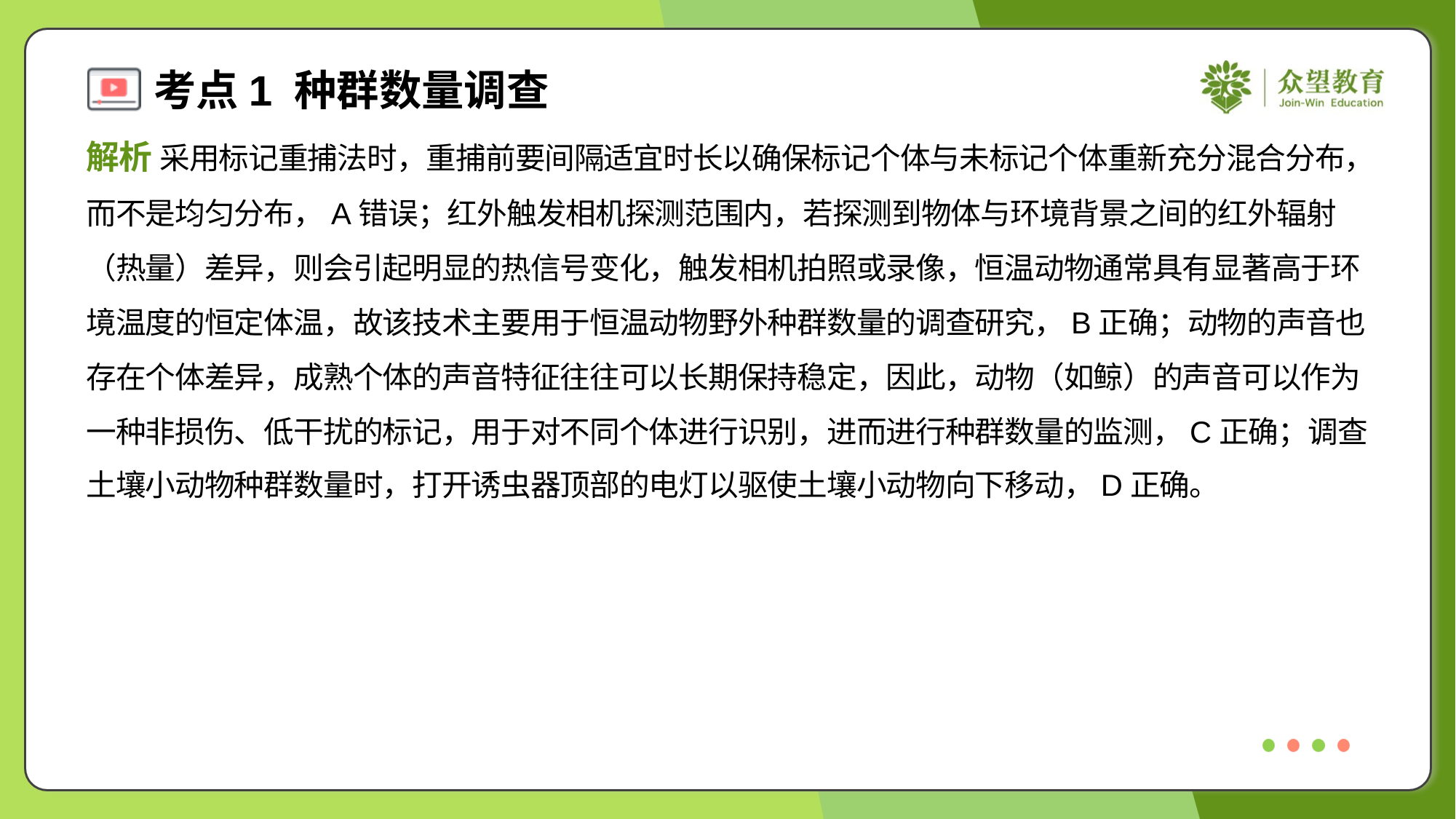

解析 采用标记重捕法时，重捕前要间隔适宜时长以确保标记个体与未标记个体重新充分混合分布，
而不是均匀分布，A错误；红外触发相机探测范围内，若探测到物体与环境背景之间的红外辐射
（热量）差异，则会引起明显的热信号变化，触发相机拍照或录像，恒温动物通常具有显著高于环
境温度的恒定体温，故该技术主要用于恒温动物野外种群数量的调查研究，B正确；动物的声音也
存在个体差异，成熟个体的声音特征往往可以长期保持稳定，因此，动物（如鲸）的声音可以作为
一种非损伤、低干扰的标记，用于对不同个体进行识别，进而进行种群数量的监测，C正确；调查
土壤小动物种群数量时，打开诱虫器顶部的电灯以驱使土壤小动物向下移动，D正确。